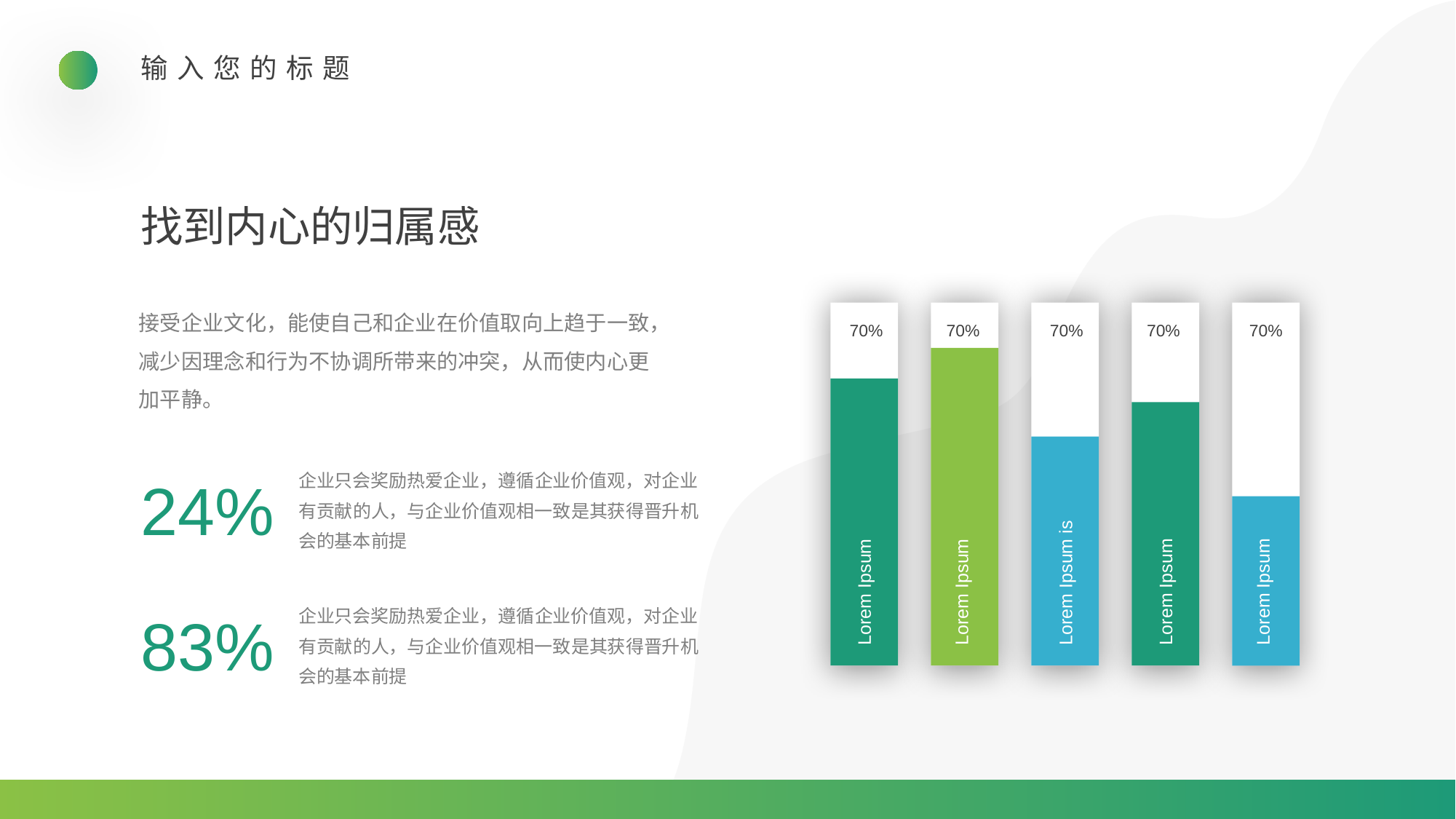

输入您的标题

找到内心的归属感
接受企业文化，能使自己和企业在价值取向上趋于一致，减少因理念和行为不协调所带来的冲突，从而使内心更加平静。

70%
70%
70%
70%
70%

企业只会奖励热爱企业，遵循企业价值观，对企业有贡献的人，与企业价值观相一致是其获得晋升机会的基本前提
24%
Lorem Ipsum
Lorem Ipsum
Lorem Ipsum
Lorem Ipsum
Lorem Ipsum is

企业只会奖励热爱企业，遵循企业价值观，对企业有贡献的人，与企业价值观相一致是其获得晋升机会的基本前提
83%